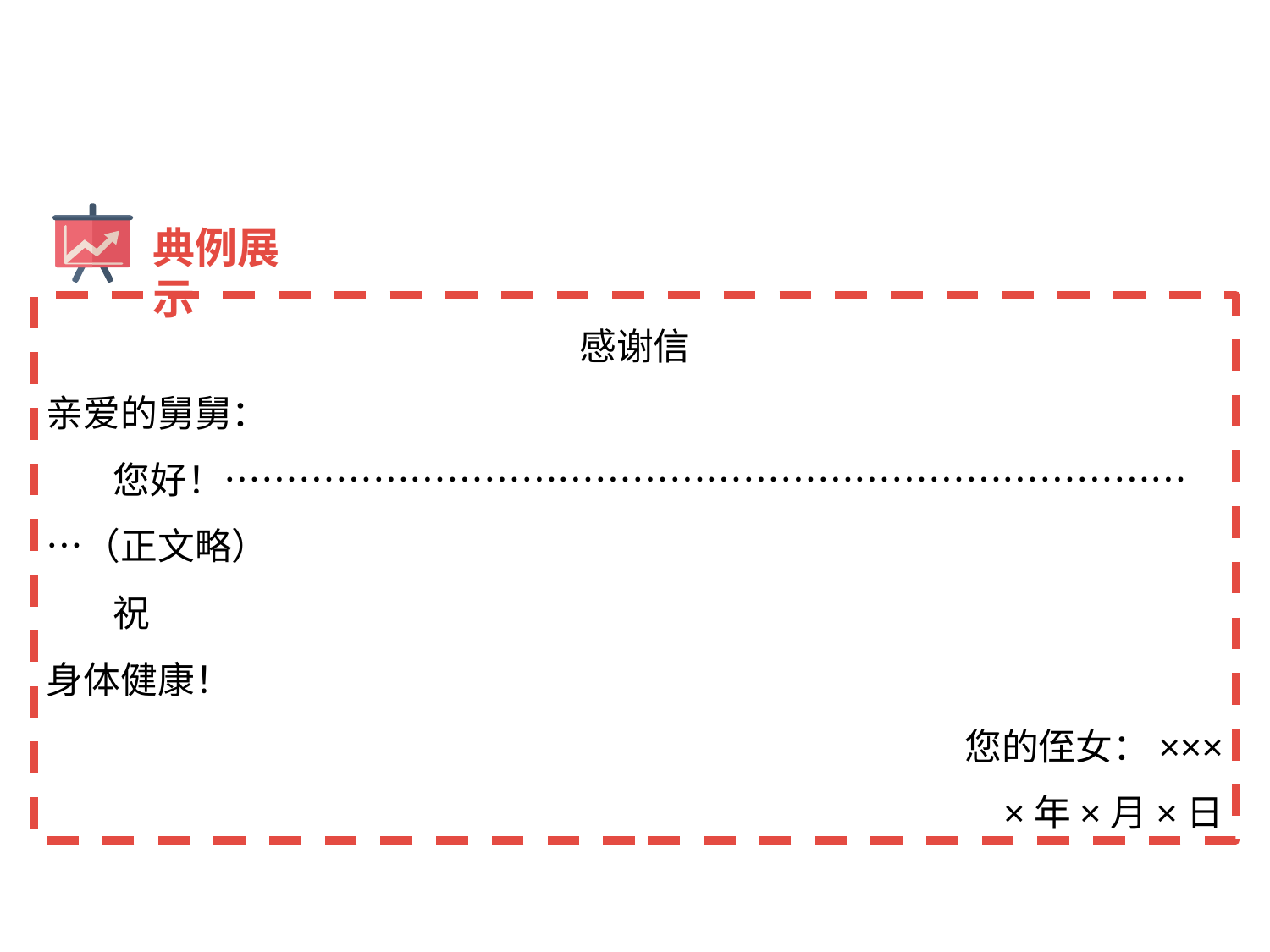

典例展示
感谢信
亲爱的舅舅：
       您好！………………………………………………………………………（正文略）
       祝
身体健康！
您的侄女：×××
×年×月×日